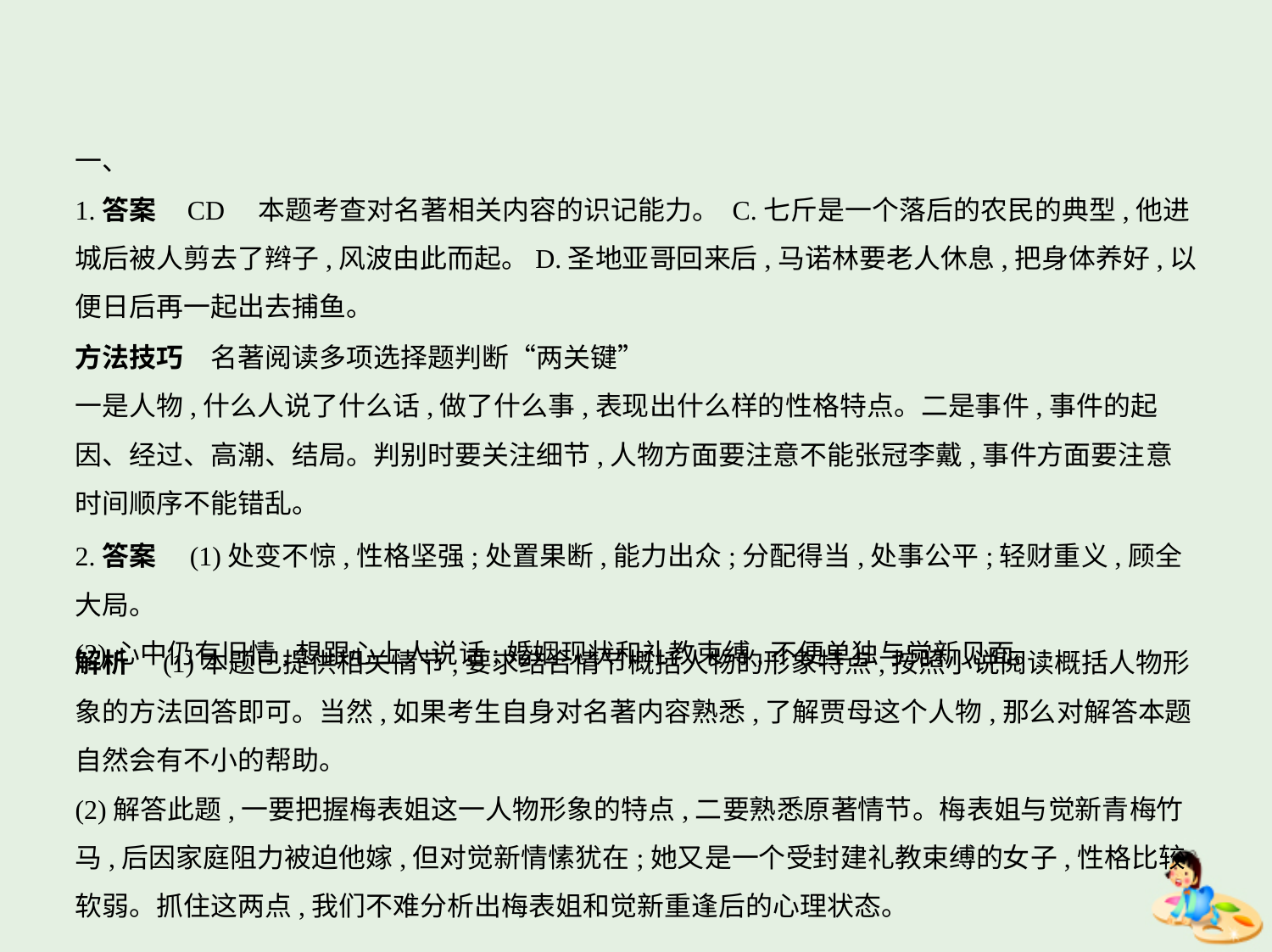

一、
1.答案    CD　本题考查对名著相关内容的识记能力。 C.七斤是一个落后的农民的典型,他进
城后被人剪去了辫子,风波由此而起。D.圣地亚哥回来后,马诺林要老人休息,把身体养好,以
便日后再一起出去捕鱼。
方法技巧　名著阅读多项选择题判断“两关键”
一是人物,什么人说了什么话,做了什么事,表现出什么样的性格特点。二是事件,事件的起
因、经过、高潮、结局。判别时要关注细节,人物方面要注意不能张冠李戴,事件方面要注意
时间顺序不能错乱。
2.答案　(1)处变不惊,性格坚强;处置果断,能力出众;分配得当,处事公平;轻财重义,顾全大局。
(2)心中仍有旧情,想跟心上人说话;婚姻现状和礼教束缚,不便单独与觉新见面。
解析　(1)本题已提供相关情节,要求结合情节概括人物的形象特点,按照小说阅读概括人物形
象的方法回答即可。当然,如果考生自身对名著内容熟悉,了解贾母这个人物,那么对解答本题
自然会有不小的帮助。
(2)解答此题,一要把握梅表姐这一人物形象的特点,二要熟悉原著情节。梅表姐与觉新青梅竹
马,后因家庭阻力被迫他嫁,但对觉新情愫犹在;她又是一个受封建礼教束缚的女子,性格比较
软弱。抓住这两点,我们不难分析出梅表姐和觉新重逢后的心理状态。